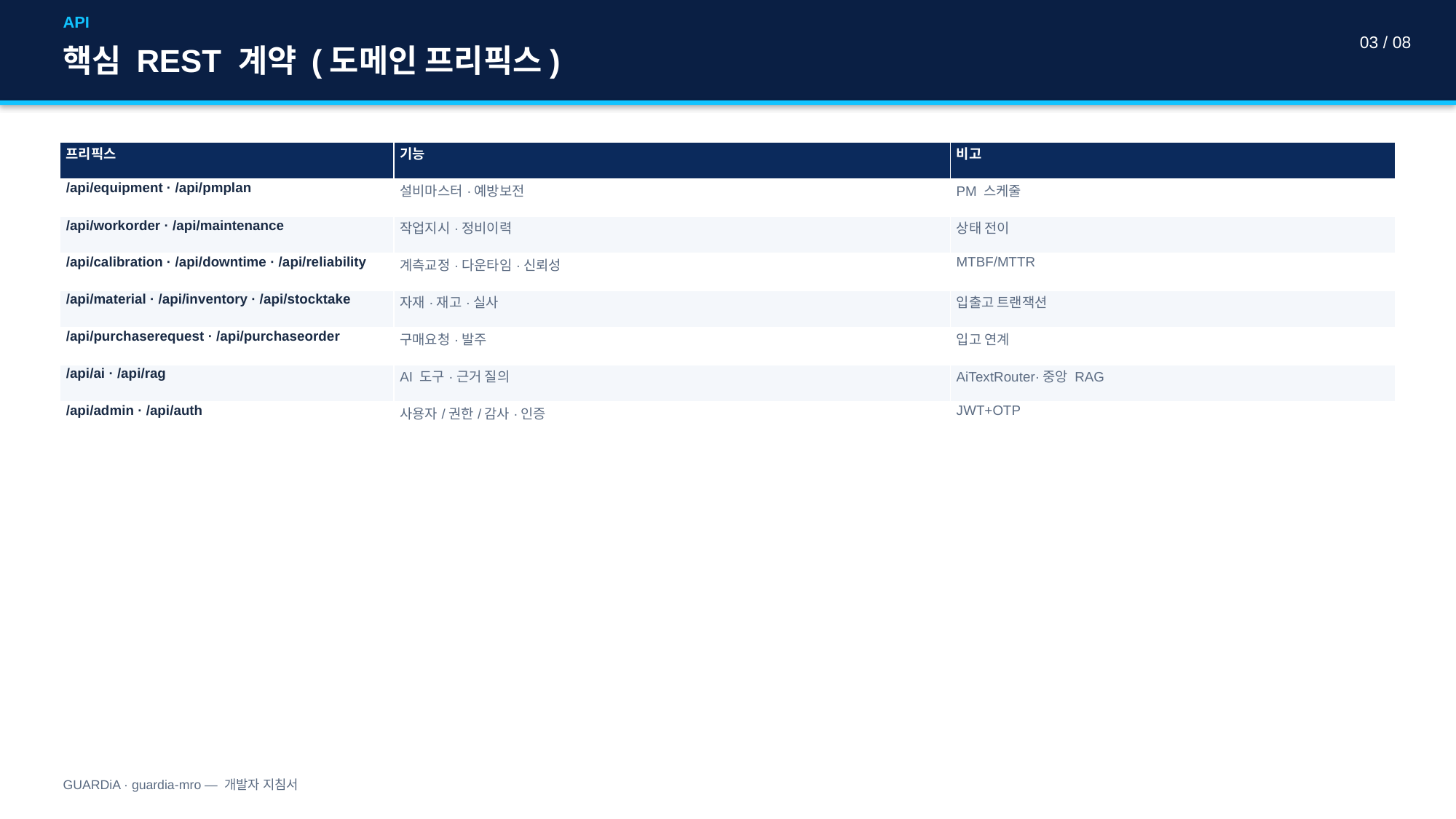

API
03 / 08
핵심 REST 계약 (도메인 프리픽스)

| 프리픽스 | 기능 | 비고 |
| --- | --- | --- |
| /api/equipment · /api/pmplan | 설비마스터·예방보전 | PM 스케줄 |
| /api/workorder · /api/maintenance | 작업지시·정비이력 | 상태 전이 |
| /api/calibration · /api/downtime · /api/reliability | 계측교정·다운타임·신뢰성 | MTBF/MTTR |
| /api/material · /api/inventory · /api/stocktake | 자재·재고·실사 | 입출고 트랜잭션 |
| /api/purchaserequest · /api/purchaseorder | 구매요청·발주 | 입고 연계 |
| /api/ai · /api/rag | AI 도구·근거 질의 | AiTextRouter·중앙 RAG |
| /api/admin · /api/auth | 사용자/권한/감사·인증 | JWT+OTP |
GUARDiA · guardia-mro — 개발자 지침서